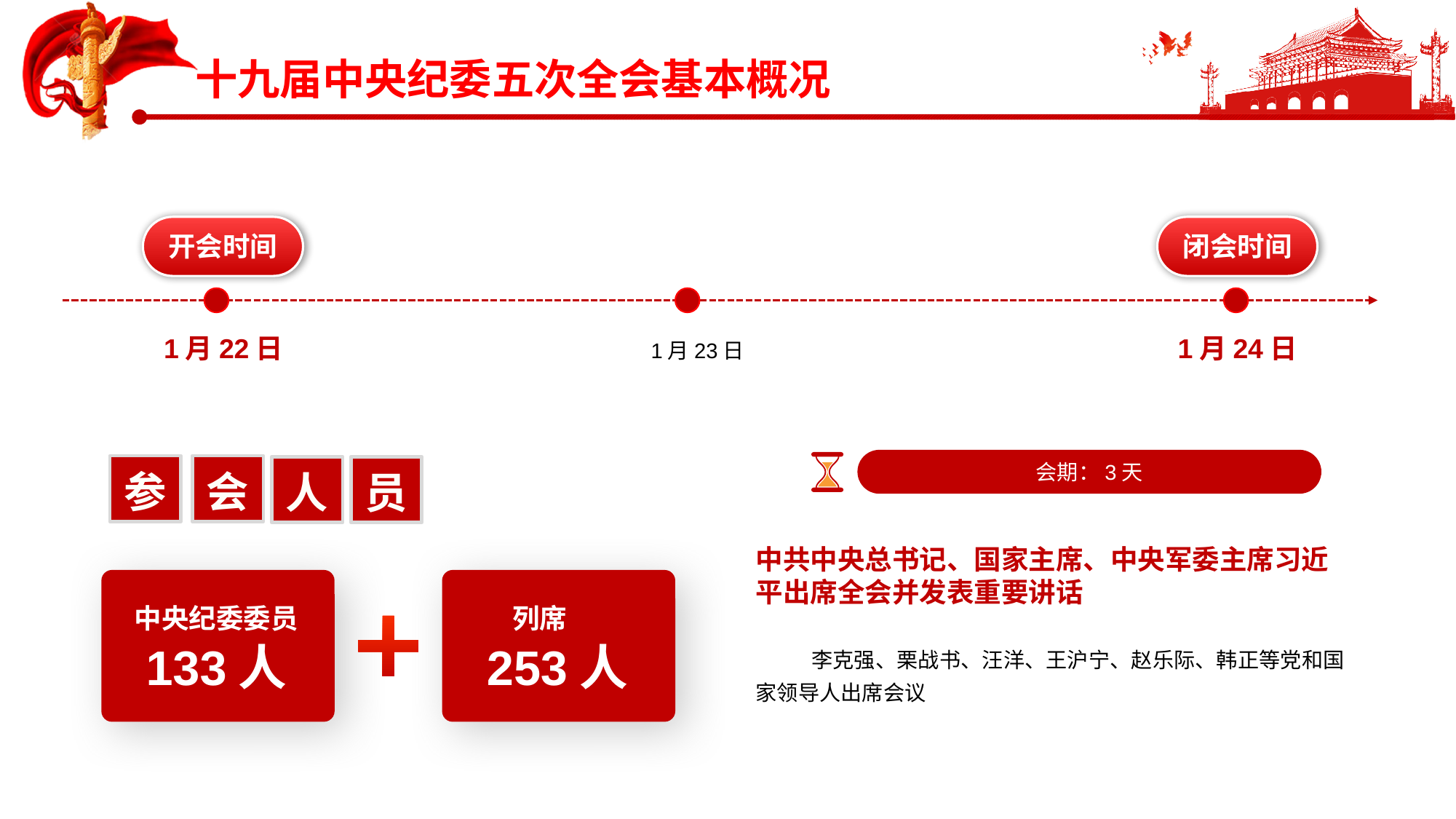

开会时间

闭会时间

1月24日
1月22日
1月23日
会期：3天

会

参

人

员
中共中央总书记、国家主席、中央军委主席习近平出席全会并发表重要讲话

中央纪委委员
列席

133人
253人
李克强、栗战书、汪洋、王沪宁、赵乐际、韩正等党和国家领导人出席会议